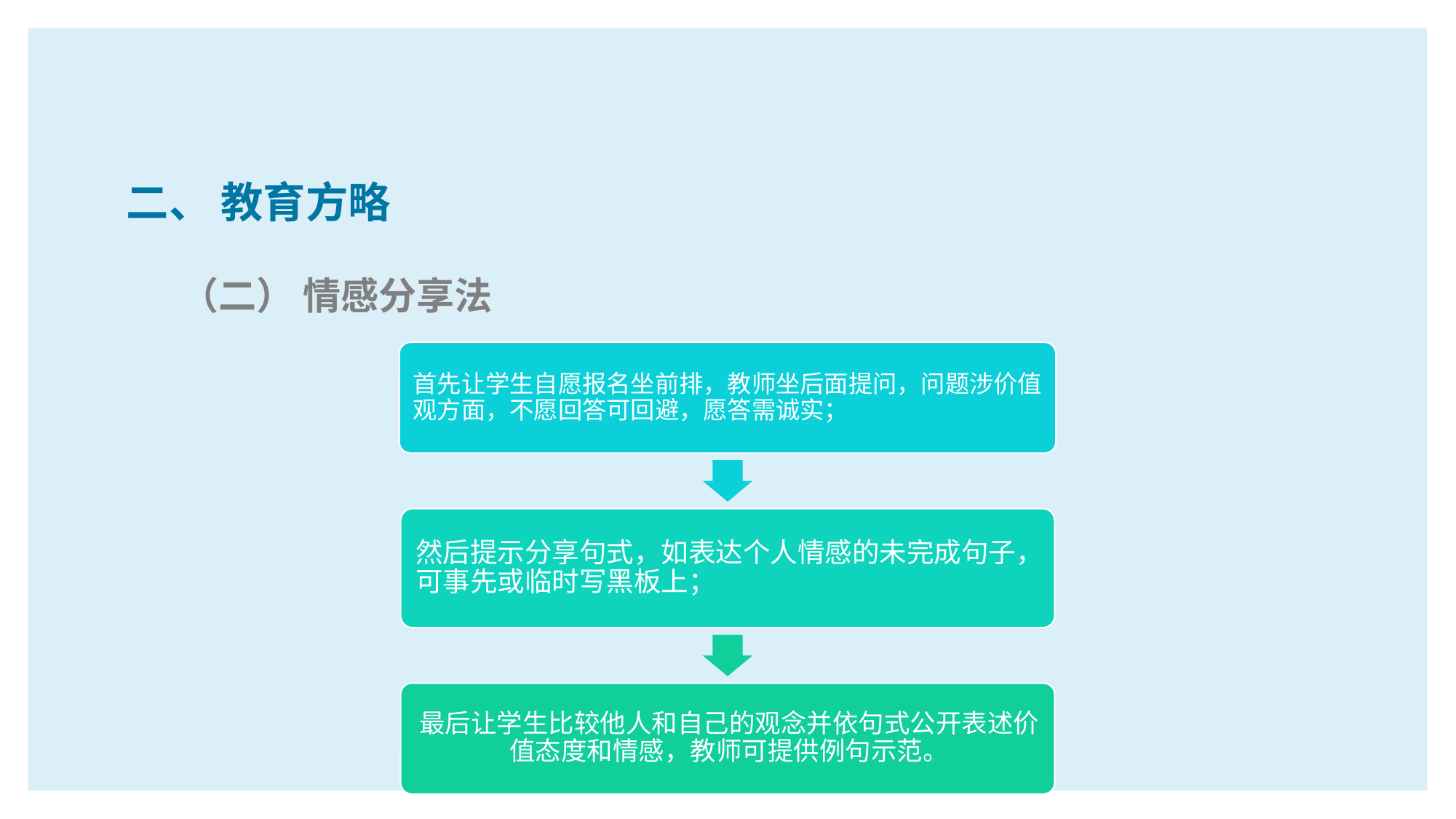

二、 教育方略
（二） 情感分享法
首先让学生自愿报名坐前排，教师坐后面提问，问题涉价值观方面，不愿回答可回避，愿答需诚实；

然后提示分享句式，如表达个人情感的未完成句子，可事先或临时写黑板上；

最后让学生比较他人和自己的观念并依句式公开表述价值态度和情感，教师可提供例句示范。